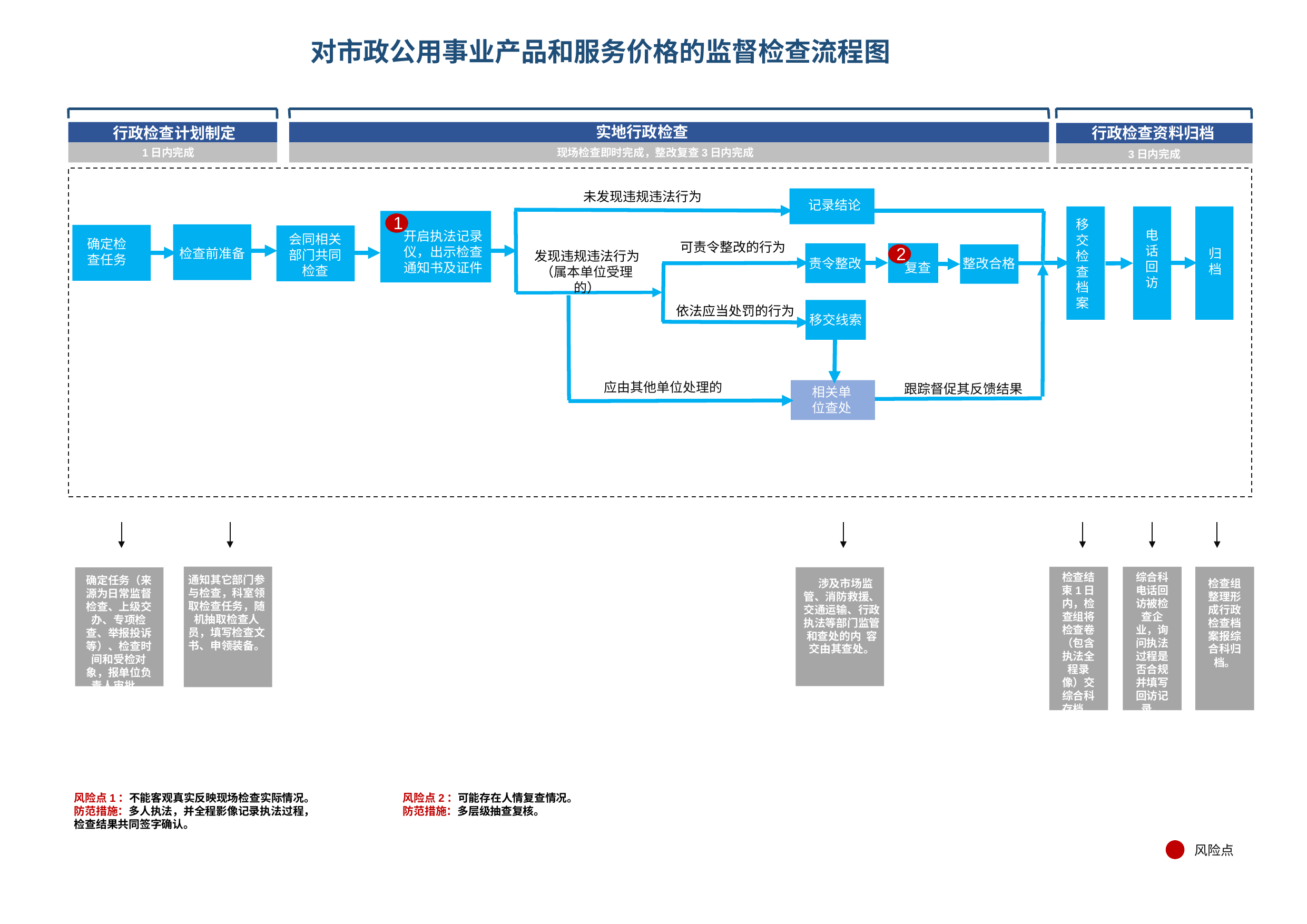

# 对市政公用事业产品和服务价格的监督检查流程图
实地行政检查
行政检查资料归档

行政检查计划制定

1日内完成
现场检查即时完成，整改复查3日内完成

3日内完成

未发现违规违法行为

记录结论

1

移交检查档案
电话回访
开启执法记录仪，出示检查通知书及证件

会同相关部门共同检查
确定检查任务
可责令整改的行为

2

检查前准备
归档

发现违规违法行为（属本单位受理的）

责令整改
整改合格
复查
依法应当处罚的行为

移交线索
应由其他单位处理的
跟踪督促其反馈结果

相关单位查处

检查结束1日内，检查组将检查卷（包含执法全程录像）交综合科存档。

综合科电话回访被检查企业，询问执法过程是否合规并填写回访记录。

通知其它部门参与检查，科室领取检查任务，随机抽取检查人员，填写检查文书、申领装备。

确定任务（来源为日常监督检查、上级交办、专项检查、举报投诉等）、检查时间和受检对象，报单位负责人审批。
  涉及市场监管、消防救援、交通运输、行政执法等部门监管和查处的内  容交由其查处。

检查组整理形成行政检查档案报综合科归档。
风险点1：不能客观真实反映现场检查实际情况。
防范措施：多人执法，并全程影像记录执法过程，检查结果共同签字确认。

风险点2：可能存在人情复查情况。
防范措施：多层级抽查复核。

风险点